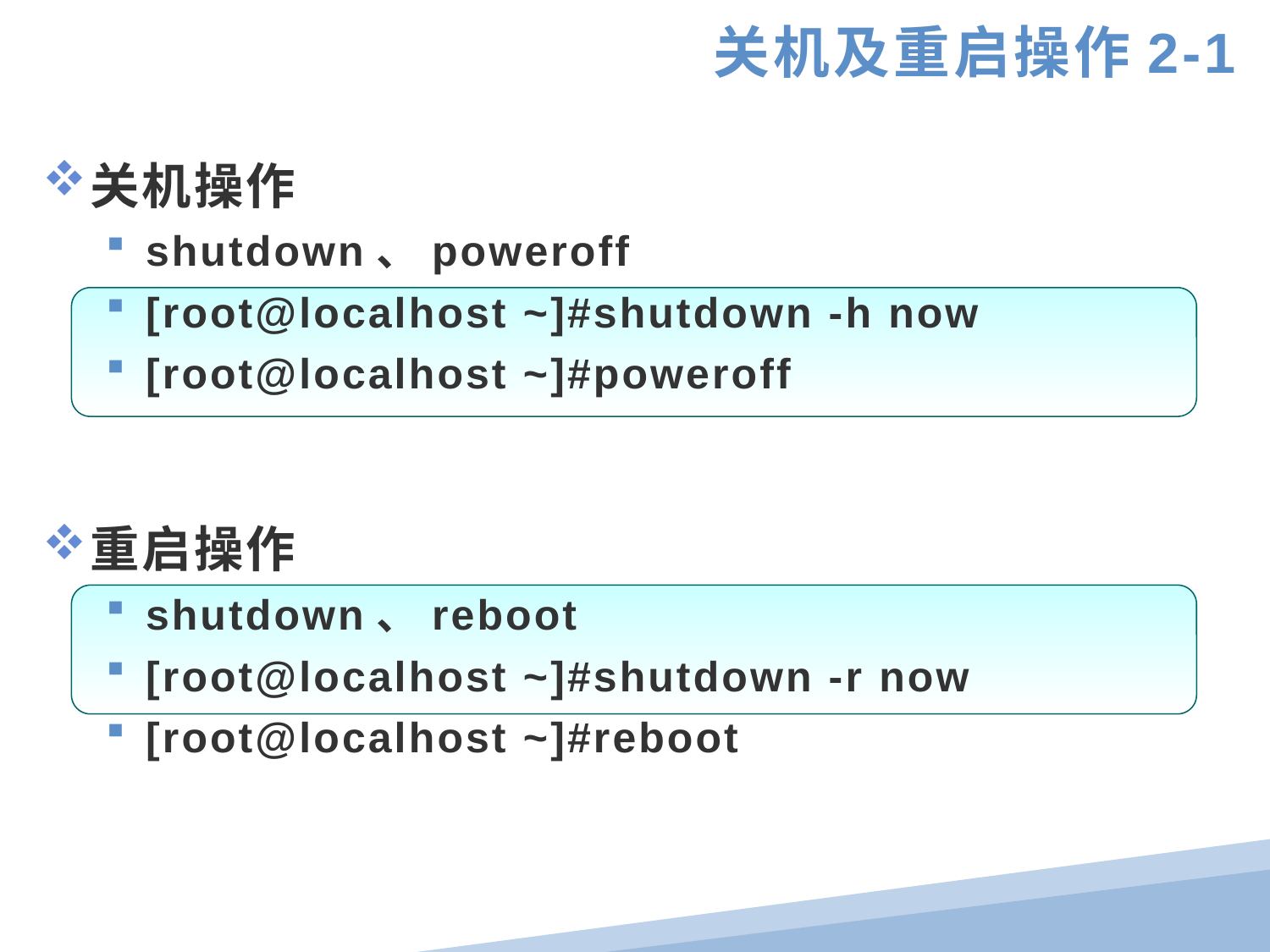

关机及重启操作2-1
关机操作
shutdown、poweroff
[root@localhost ~]#shutdown -h now
[root@localhost ~]#poweroff

重启操作
shutdown、reboot
[root@localhost ~]#shutdown -r now
[root@localhost ~]#reboot